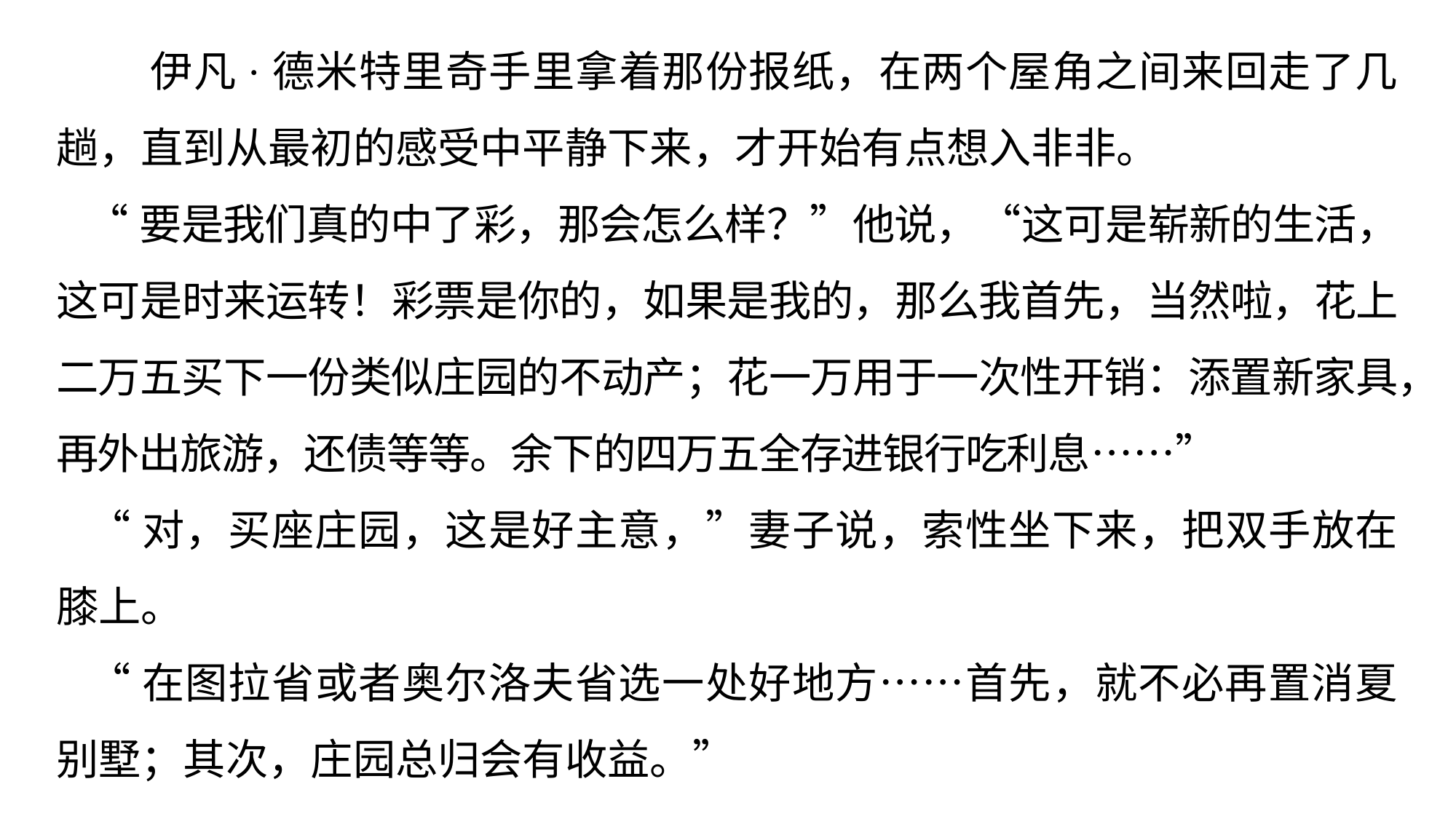

伊凡·德米特里奇手里拿着那份报纸，在两个屋角之间来回走了几趟，直到从最初的感受中平静下来，才开始有点想入非非。
   “要是我们真的中了彩，那会怎么样？”他说，“这可是崭新的生活，这可是时来运转！彩票是你的，如果是我的，那么我首先，当然啦，花上二万五买下一份类似庄园的不动产；花一万用于一次性开销：添置新家具，再外出旅游，还债等等。余下的四万五全存进银行吃利息……”
   “对，买座庄园，这是好主意，”妻子说，索性坐下来，把双手放在膝上。
   “在图拉省或者奥尔洛夫省选一处好地方……首先，就不必再置消夏别墅；其次，庄园总归会有收益。”